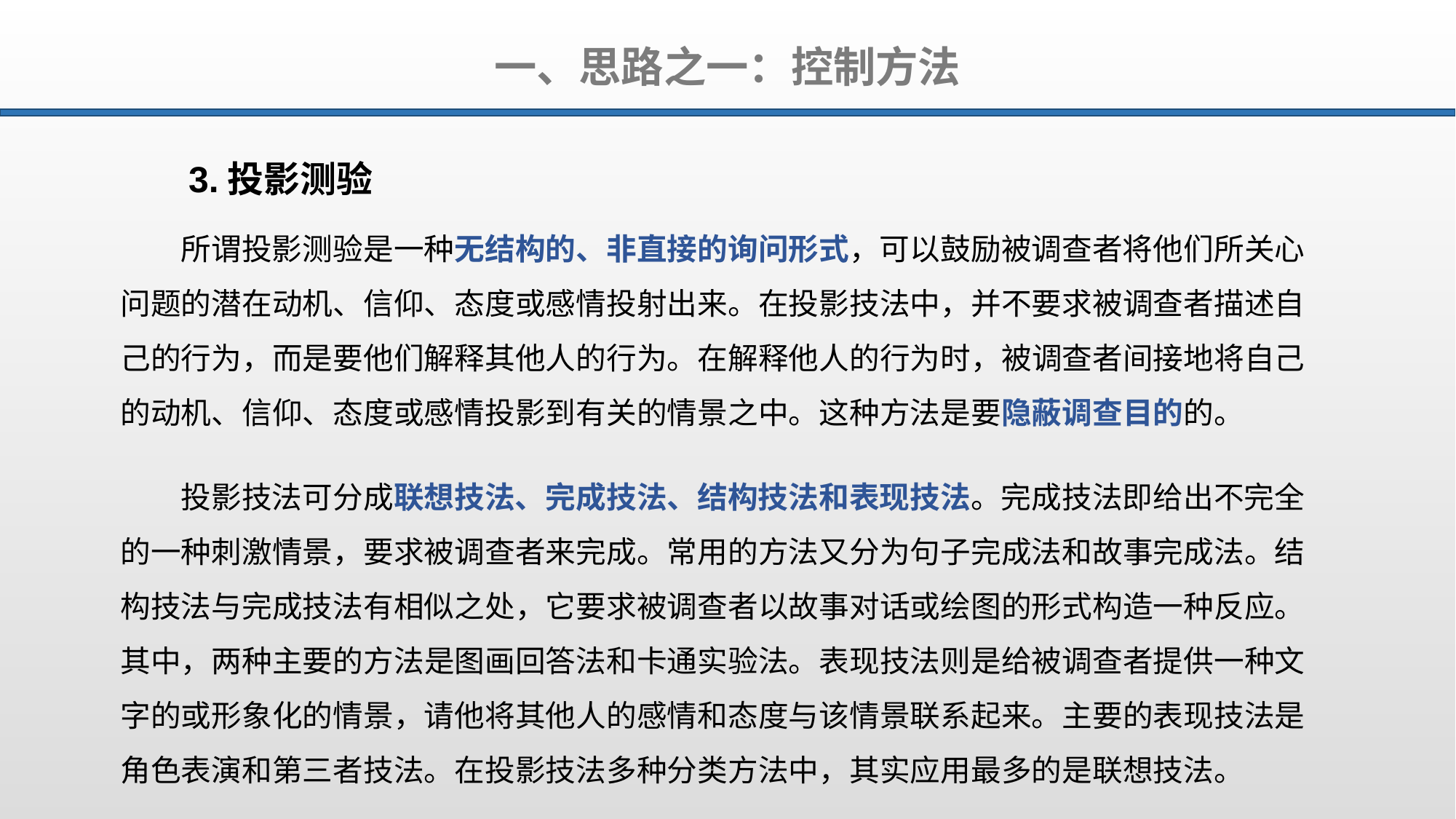

一、思路之一：控制方法

3.投影测验
所谓投影测验是一种无结构的、非直接的询问形式，可以鼓励被调查者将他们所关心问题的潜在动机、信仰、态度或感情投射出来。在投影技法中，并不要求被调查者描述自己的行为，而是要他们解释其他人的行为。在解释他人的行为时，被调查者间接地将自己的动机、信仰、态度或感情投影到有关的情景之中。这种方法是要隐蔽调查目的的。
投影技法可分成联想技法、完成技法、结构技法和表现技法。完成技法即给出不完全的一种刺激情景，要求被调查者来完成。常用的方法又分为句子完成法和故事完成法。结构技法与完成技法有相似之处，它要求被调查者以故事对话或绘图的形式构造一种反应。其中，两种主要的方法是图画回答法和卡通实验法。表现技法则是给被调查者提供一种文字的或形象化的情景，请他将其他人的感情和态度与该情景联系起来。主要的表现技法是角色表演和第三者技法。在投影技法多种分类方法中，其实应用最多的是联想技法。